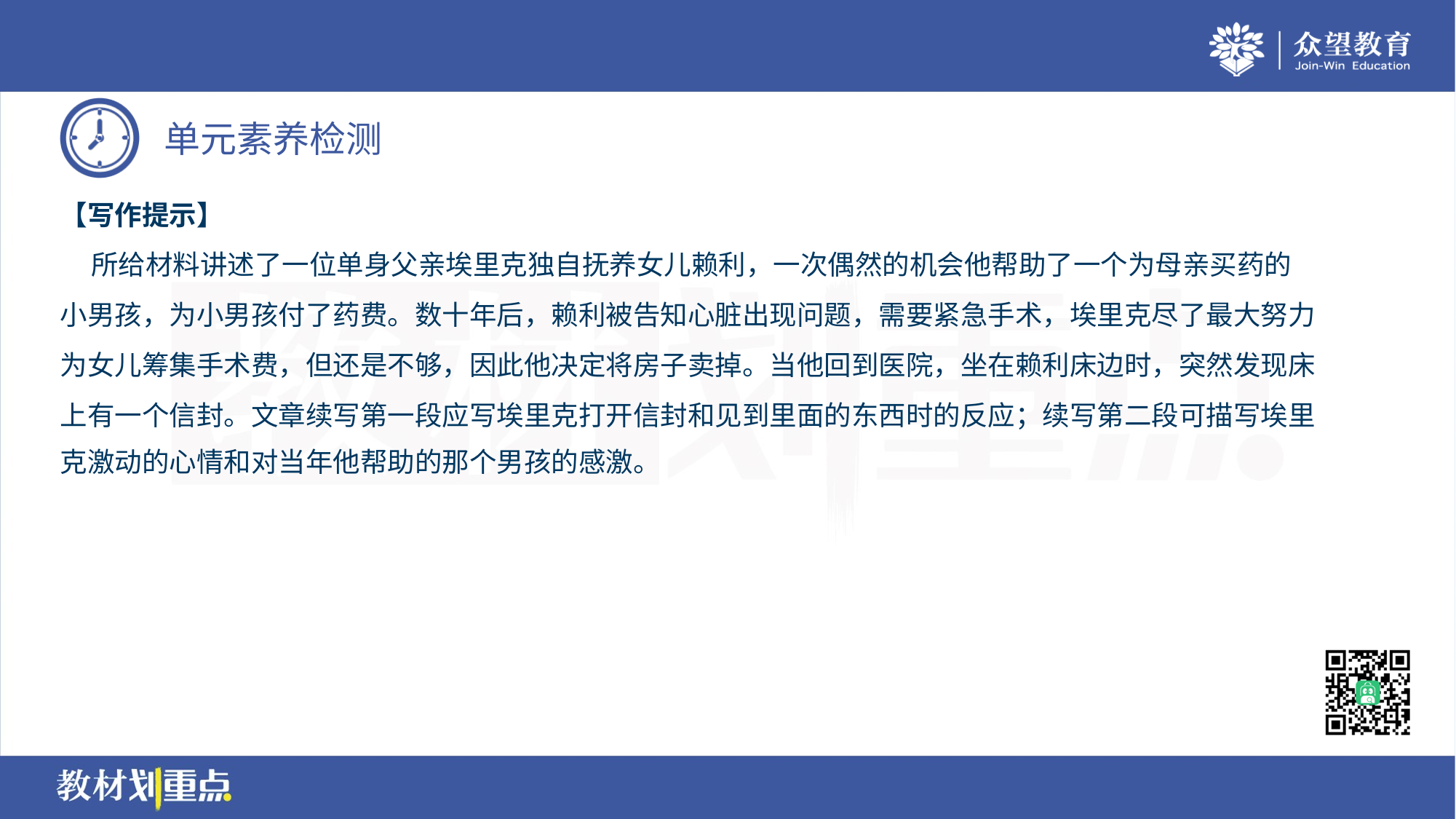

【写作提示】
    所给材料讲述了一位单身父亲埃里克独自抚养女儿赖利，一次偶然的机会他帮助了一个为母亲买药的
小男孩，为小男孩付了药费。数十年后，赖利被告知心脏出现问题，需要紧急手术，埃里克尽了最大努力
为女儿筹集手术费，但还是不够，因此他决定将房子卖掉。当他回到医院，坐在赖利床边时，突然发现床
上有一个信封。文章续写第一段应写埃里克打开信封和见到里面的东西时的反应；续写第二段可描写埃里
克激动的心情和对当年他帮助的那个男孩的感激。